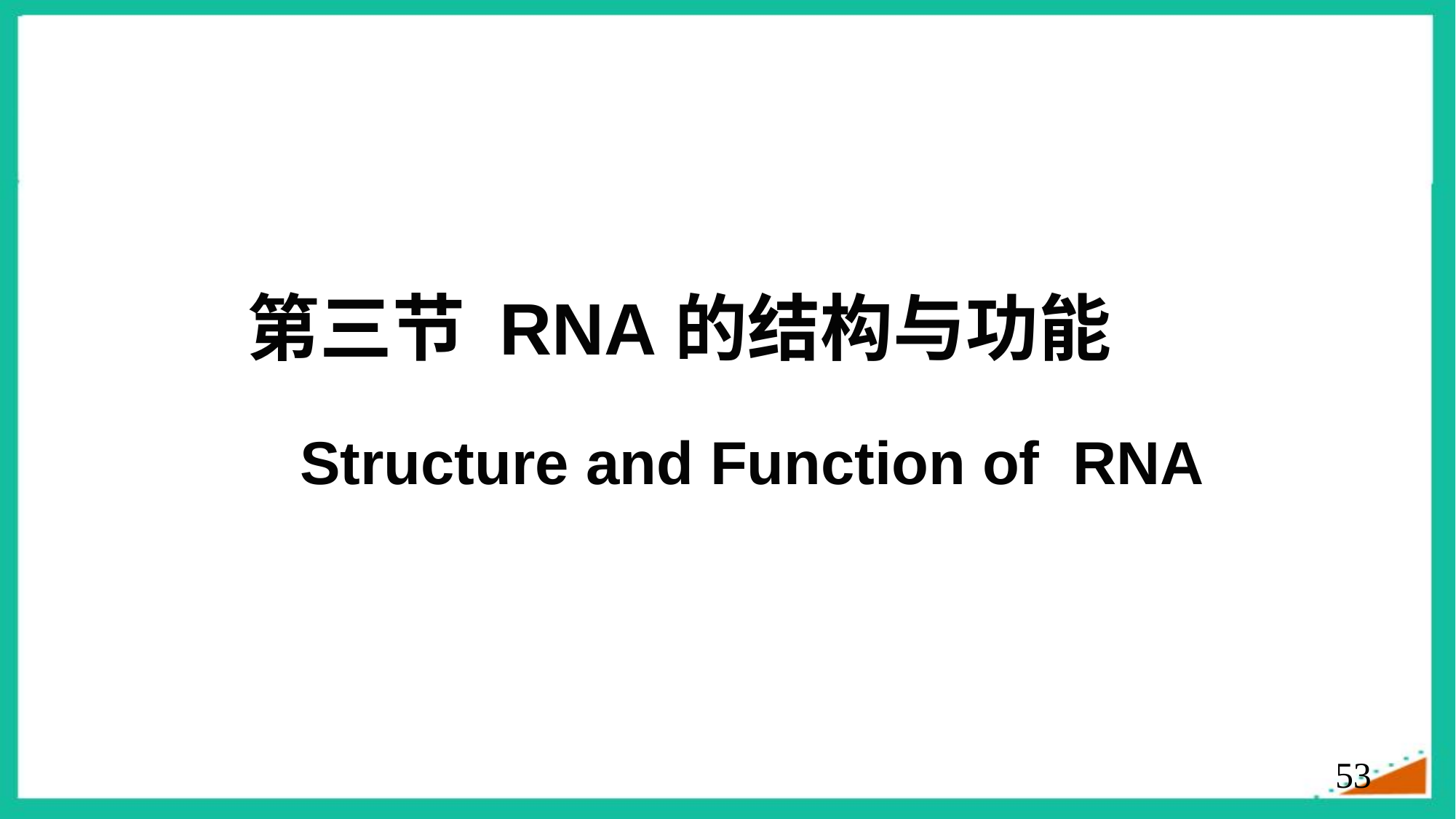

第三节 RNA的结构与功能
Structure and Function of  RNA
53